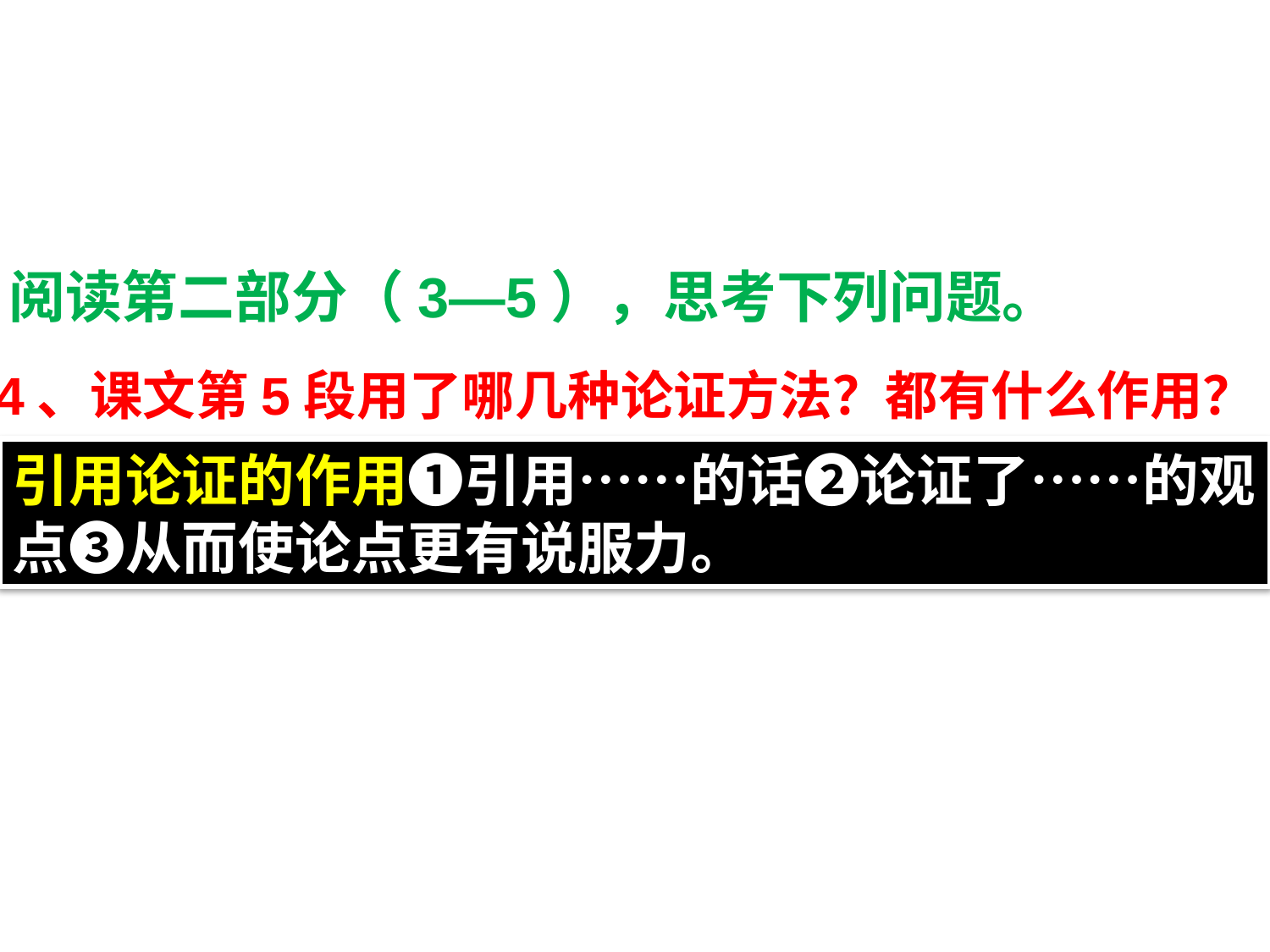

阅读第二部分（3—5），思考下列问题。
4、课文第5段用了哪几种论证方法？都有什么作用？
引用论证的作用❶引用……的话❷论证了……的观点❸从而使论点更有说服力。